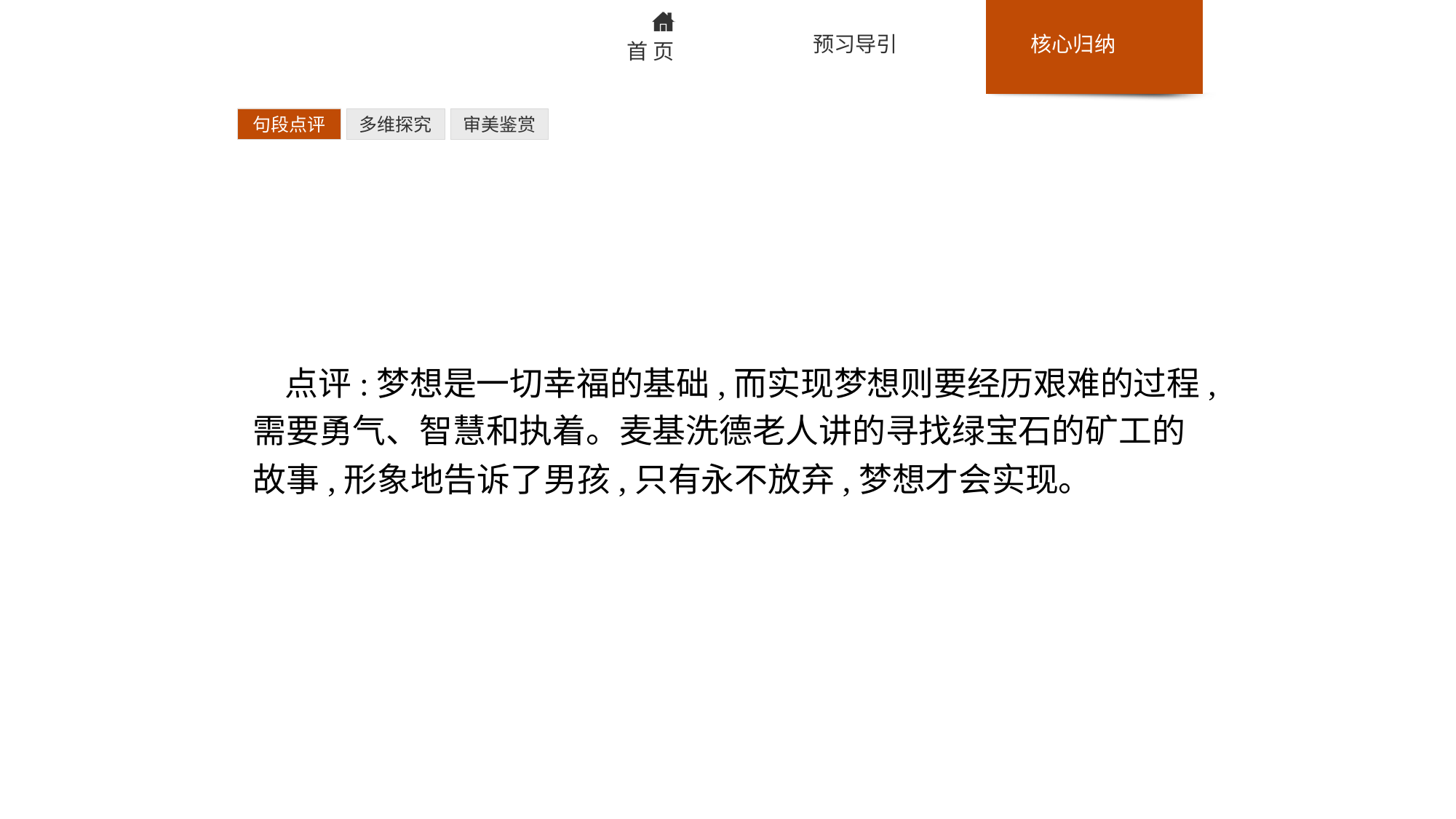

句段点评
多维探究
审美鉴赏
点评:梦想是一切幸福的基础,而实现梦想则要经历艰难的过程,需要勇气、智慧和执着。麦基洗德老人讲的寻找绿宝石的矿工的故事,形象地告诉了男孩,只有永不放弃,梦想才会实现。